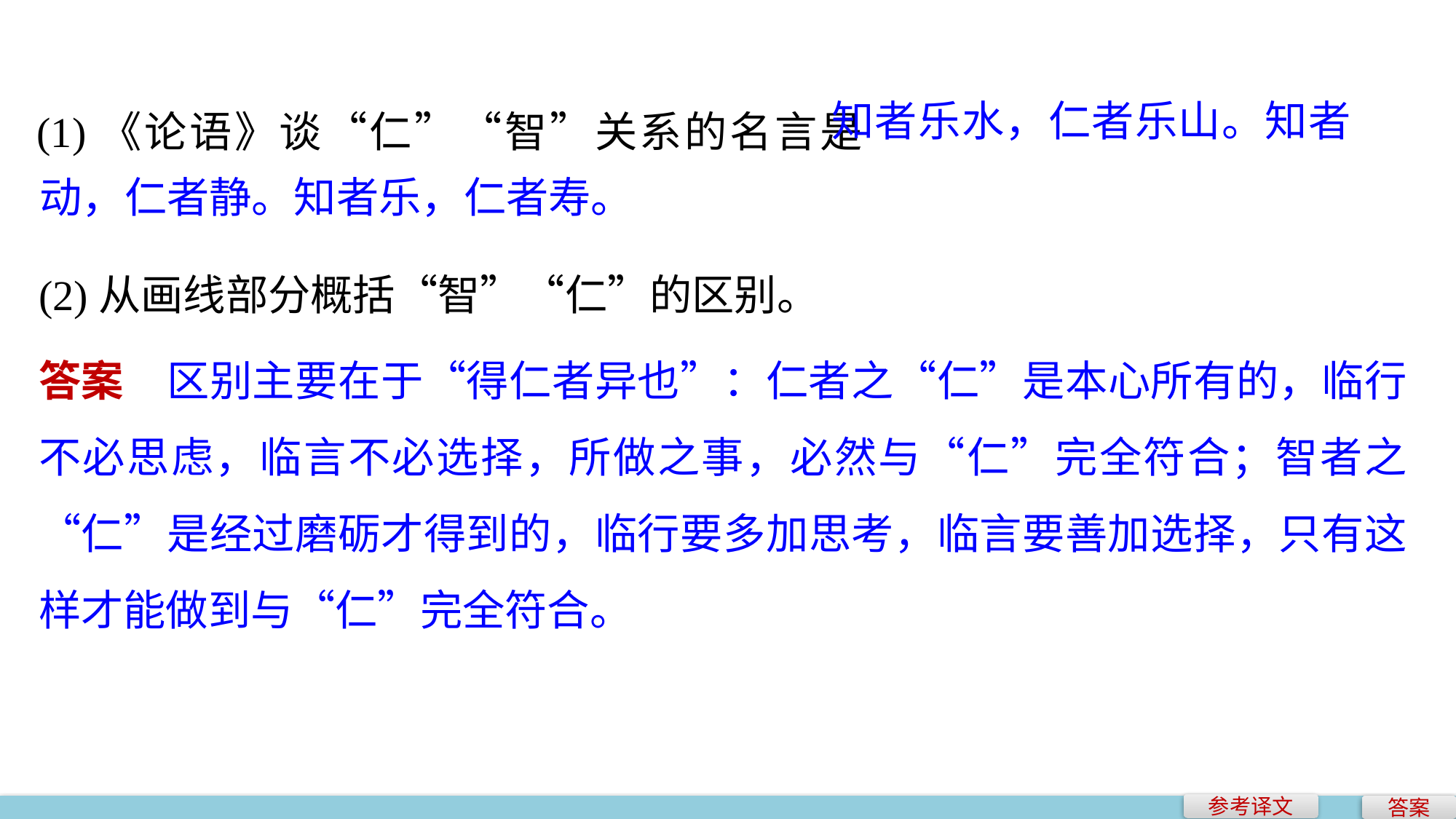

知者乐水，仁者乐山。知者动，仁者静。知者乐，仁者寿。
(1)《论语》谈“仁”“智”关系的名言是
(2)从画线部分概括“智”“仁”的区别。
答案　区别主要在于“得仁者异也”：仁者之“仁”是本心所有的，临行不必思虑，临言不必选择，所做之事，必然与“仁”完全符合；智者之“仁”是经过磨砺才得到的，临行要多加思考，临言要善加选择，只有这样才能做到与“仁”完全符合。
参考译文

答案